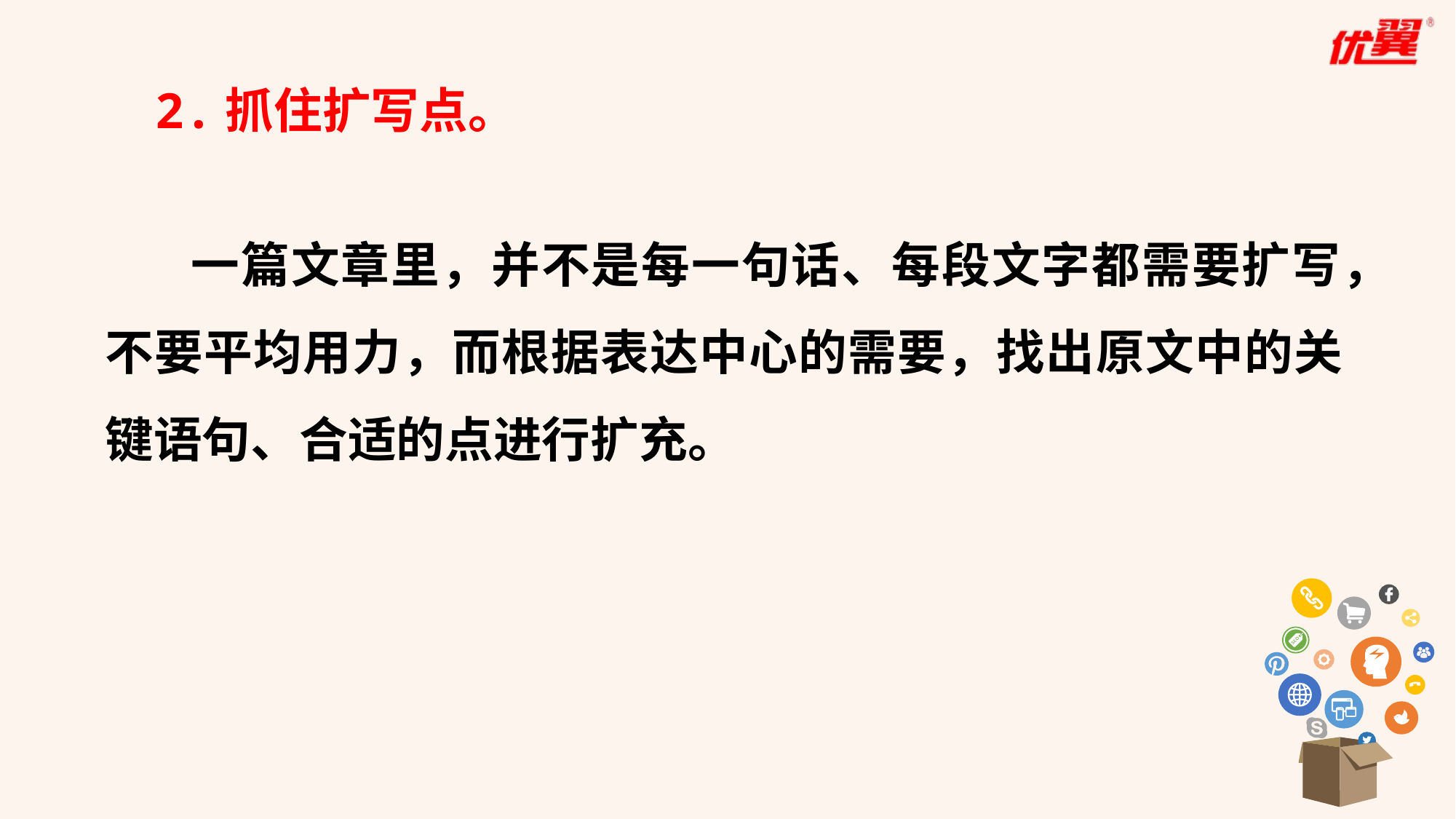

2.抓住扩写点。
一篇文章里，并不是每一句话、每段文字都需要扩写，不要平均用力，而根据表达中心的需要，找出原文中的关键语句、合适的点进行扩充。